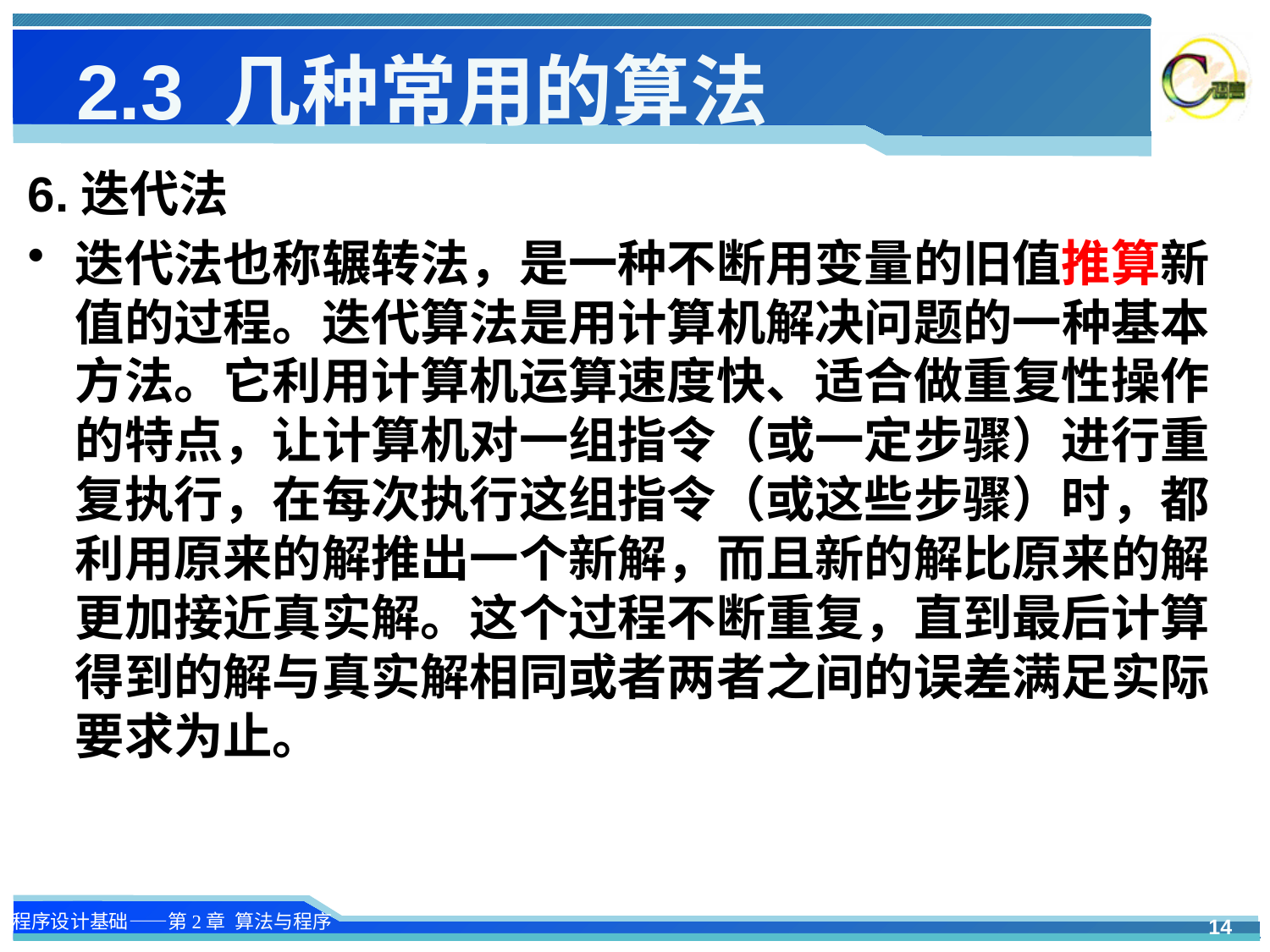

# 2.3 几种常用的算法
6.迭代法
迭代法也称辗转法，是一种不断用变量的旧值推算新值的过程。迭代算法是用计算机解决问题的一种基本方法。它利用计算机运算速度快、适合做重复性操作的特点，让计算机对一组指令（或一定步骤）进行重复执行，在每次执行这组指令（或这些步骤）时，都利用原来的解推出一个新解，而且新的解比原来的解更加接近真实解。这个过程不断重复，直到最后计算得到的解与真实解相同或者两者之间的误差满足实际要求为止。
14